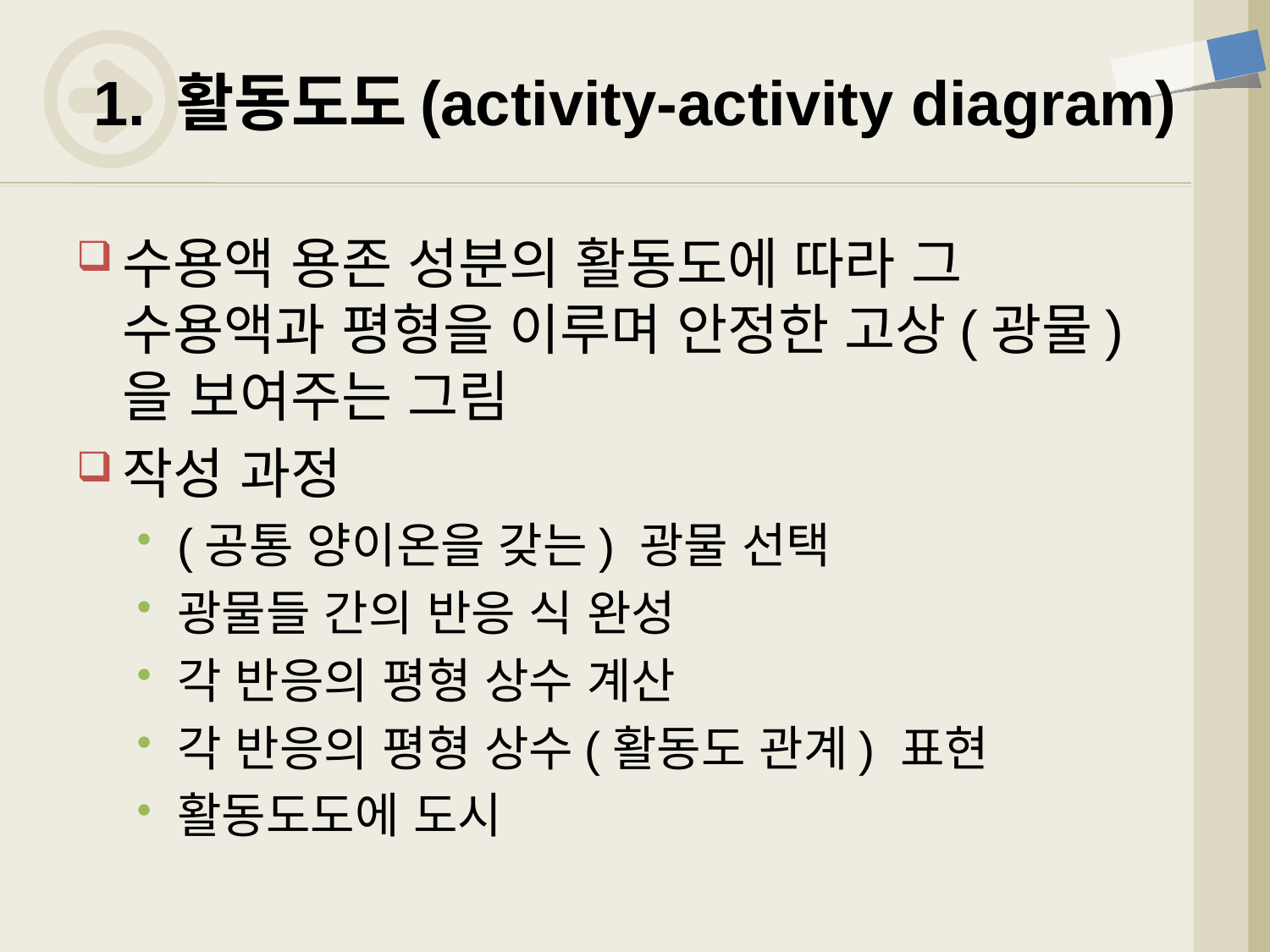

# 1. 활동도도(activity-activity diagram)
수용액 용존 성분의 활동도에 따라 그 수용액과 평형을 이루며 안정한 고상(광물)을 보여주는 그림
작성 과정
(공통 양이온을 갖는) 광물 선택
광물들 간의 반응 식 완성
각 반응의 평형 상수 계산
각 반응의 평형 상수(활동도 관계) 표현
활동도도에 도시